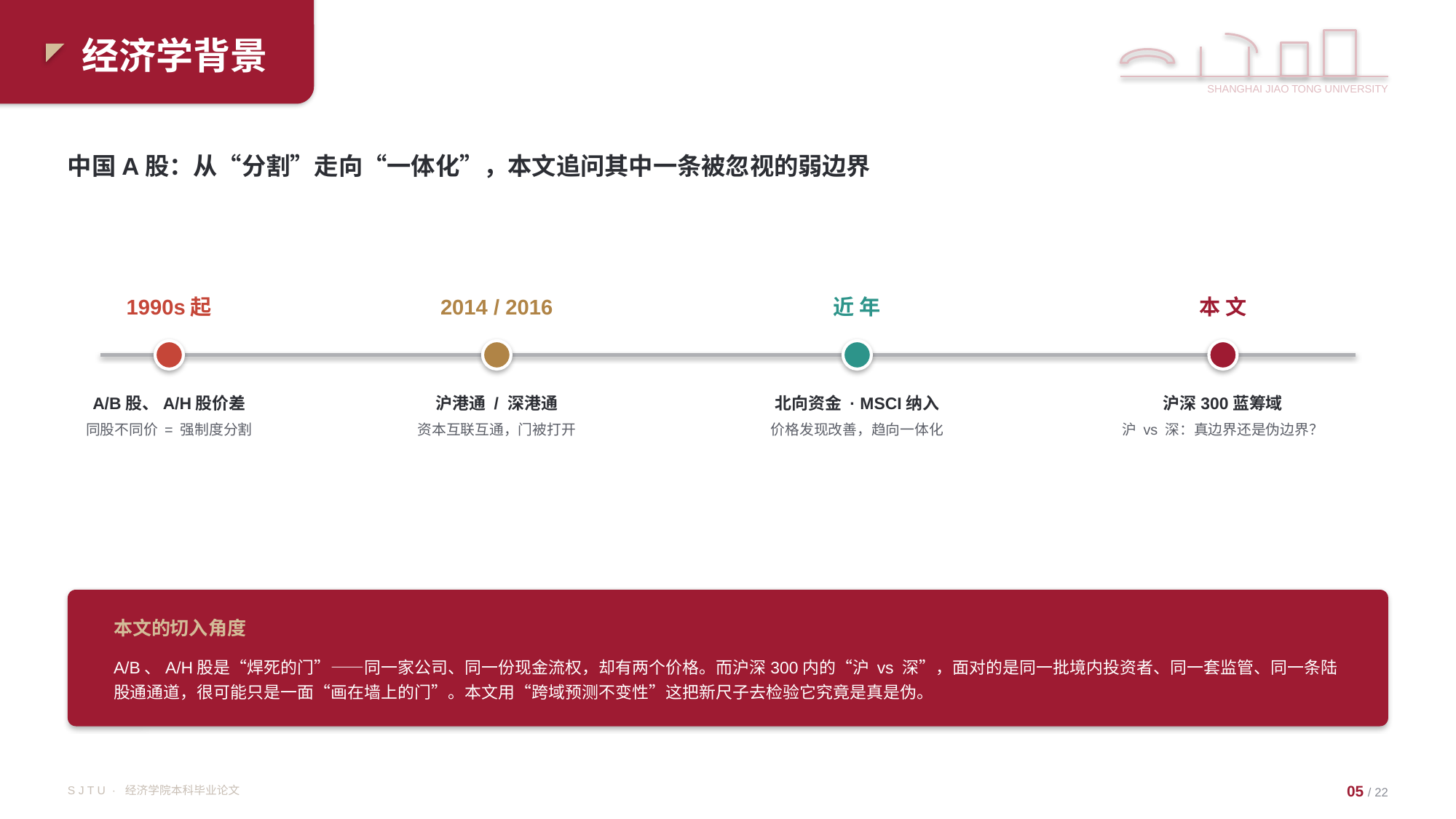

经济学背景

SHANGHAI JIAO TONG UNIVERSITY
中国A股：从“分割”走向“一体化”，本文追问其中一条被忽视的弱边界
1990s起
2014 / 2016
近 年
本 文

A/B股、A/H股价差
沪港通 / 深港通
北向资金 · MSCI纳入
沪深300蓝筹域
同股不同价 = 强制度分割
资本互联互通，门被打开
价格发现改善，趋向一体化
沪 vs 深：真边界还是伪边界？

本文的切入角度
A/B、A/H股是“焊死的门”——同一家公司、同一份现金流权，却有两个价格。而沪深300内的“沪 vs 深”，面对的是同一批境内投资者、同一套监管、同一条陆股通通道，很可能只是一面“画在墙上的门”。本文用“跨域预测不变性”这把新尺子去检验它究竟是真是伪。
S J T U  ·  经济学院本科毕业论文
05 / 22